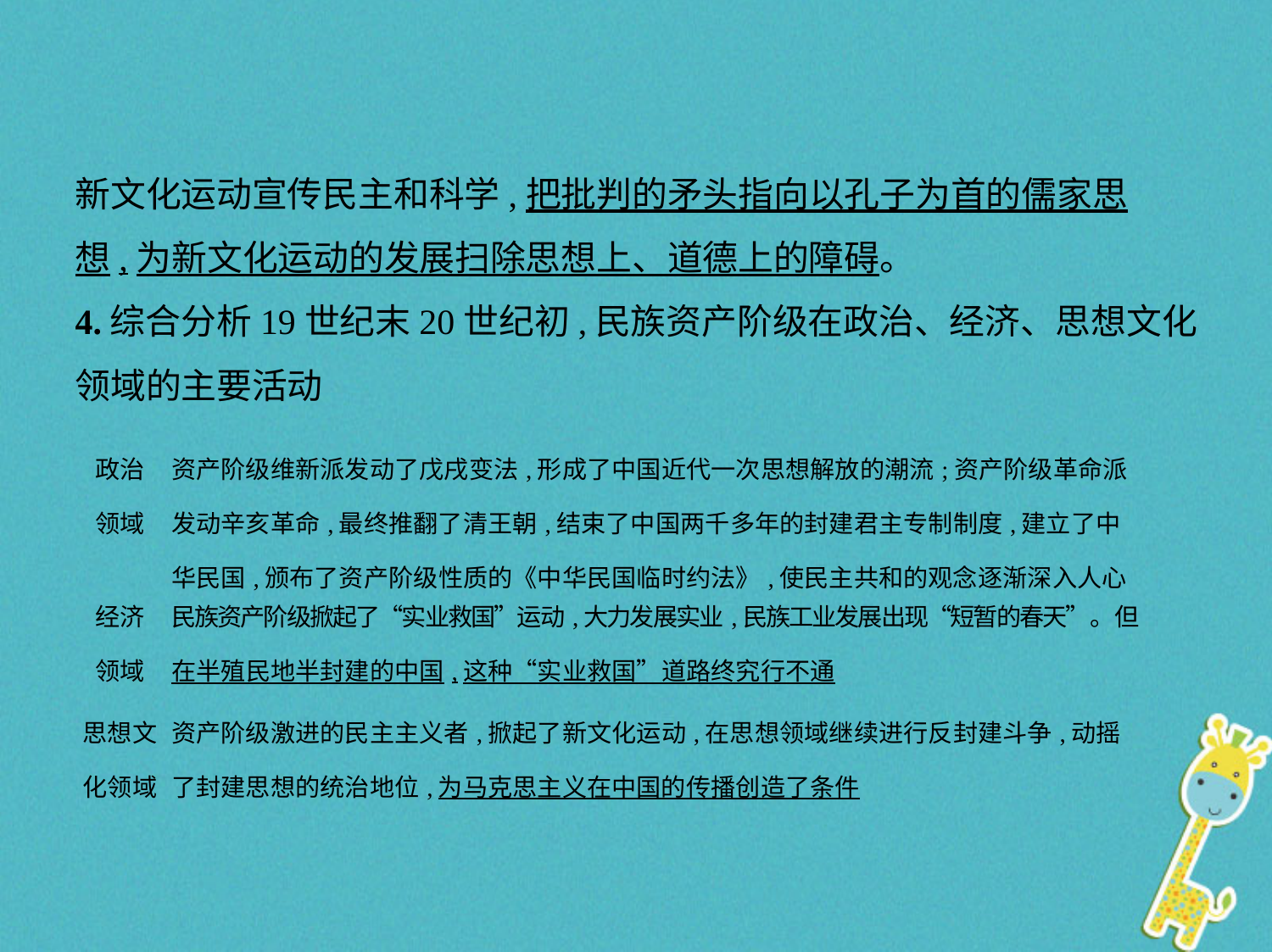

新文化运动宣传民主和科学,把批判的矛头指向以孔子为首的儒家思
想,为新文化运动的发展扫除思想上、道德上的障碍。
4.综合分析19世纪末20世纪初,民族资产阶级在政治、经济、思想文化
领域的主要活动
| 政治 领域 | 资产阶级维新派发动了戊戌变法,形成了中国近代一次思想解放的潮流;资产阶级革命派发动辛亥革命,最终推翻了清王朝,结束了中国两千多年的封建君主专制制度,建立了中华民国,颁布了资产阶级性质的《中华民国临时约法》,使民主共和的观念逐渐深入人心 |
| --- | --- |
| 经济 领域 | 民族资产阶级掀起了“实业救国”运动,大力发展实业,民族工业发展出现“短暂的春天”。但在半殖民地半封建的中国,这种“实业救国”道路终究行不通 |
| 思想文化领域 | 资产阶级激进的民主主义者,掀起了新文化运动,在思想领域继续进行反封建斗争,动摇了封建思想的统治地位,为马克思主义在中国的传播创造了条件 |